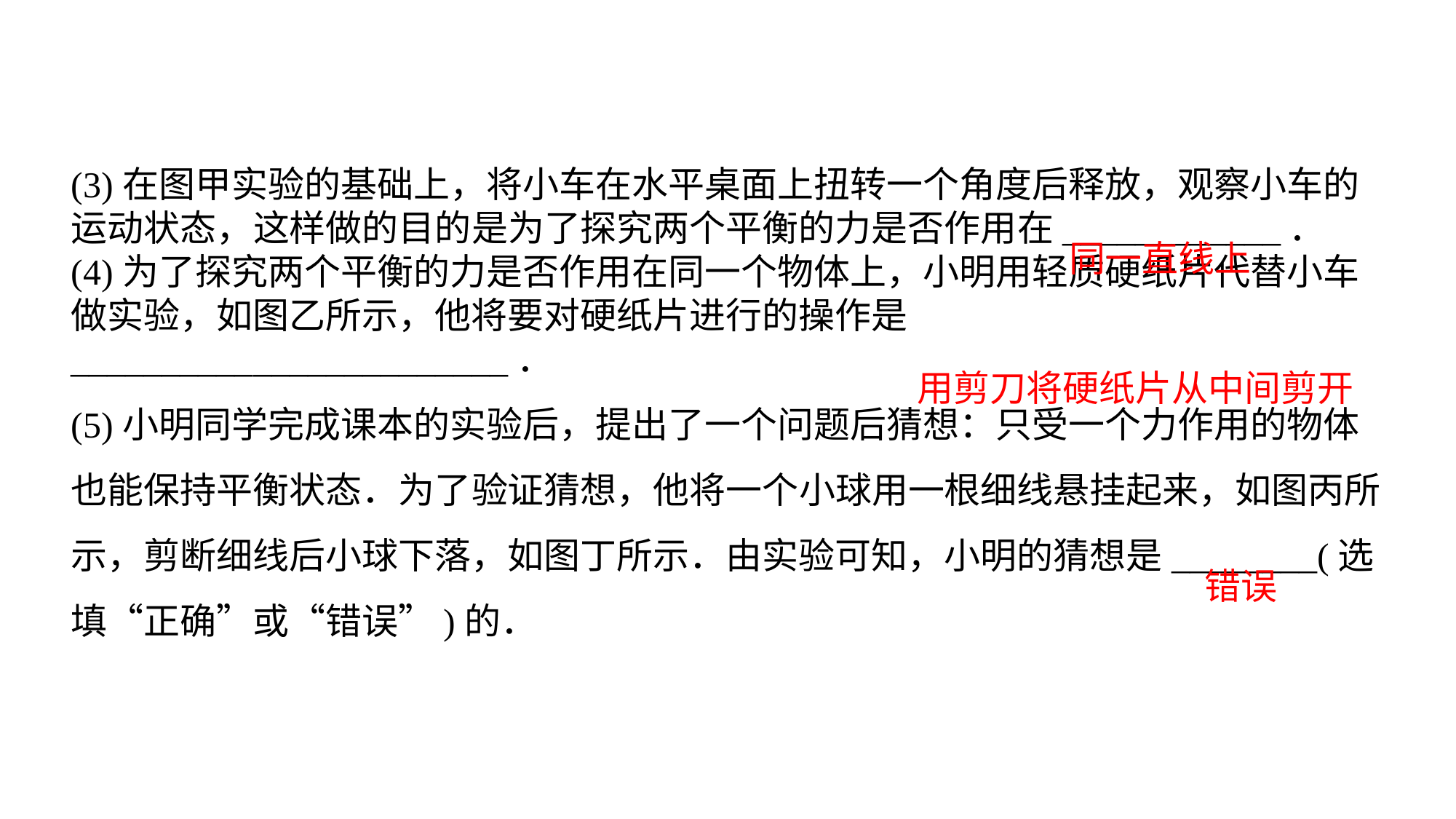

(3)在图甲实验的基础上，将小车在水平桌面上扭转一个角度后释放，观察小车的运动状态，这样做的目的是为了探究两个平衡的力是否作用在____________．(4)为了探究两个平衡的力是否作用在同一个物体上，小明用轻质硬纸片代替小车做实验，如图乙所示，他将要对硬纸片进行的操作是________________________．(5)小明同学完成课本的实验后，提出了一个问题后猜想：只受一个力作用的物体也能保持平衡状态．为了验证猜想，他将一个小球用一根细线悬挂起来，如图丙所示，剪断细线后小球下落，如图丁所示．由实验可知，小明的猜想是________(选填“正确”或“错误”)的．
同一直线上
用剪刀将硬纸片从中间剪开
错误